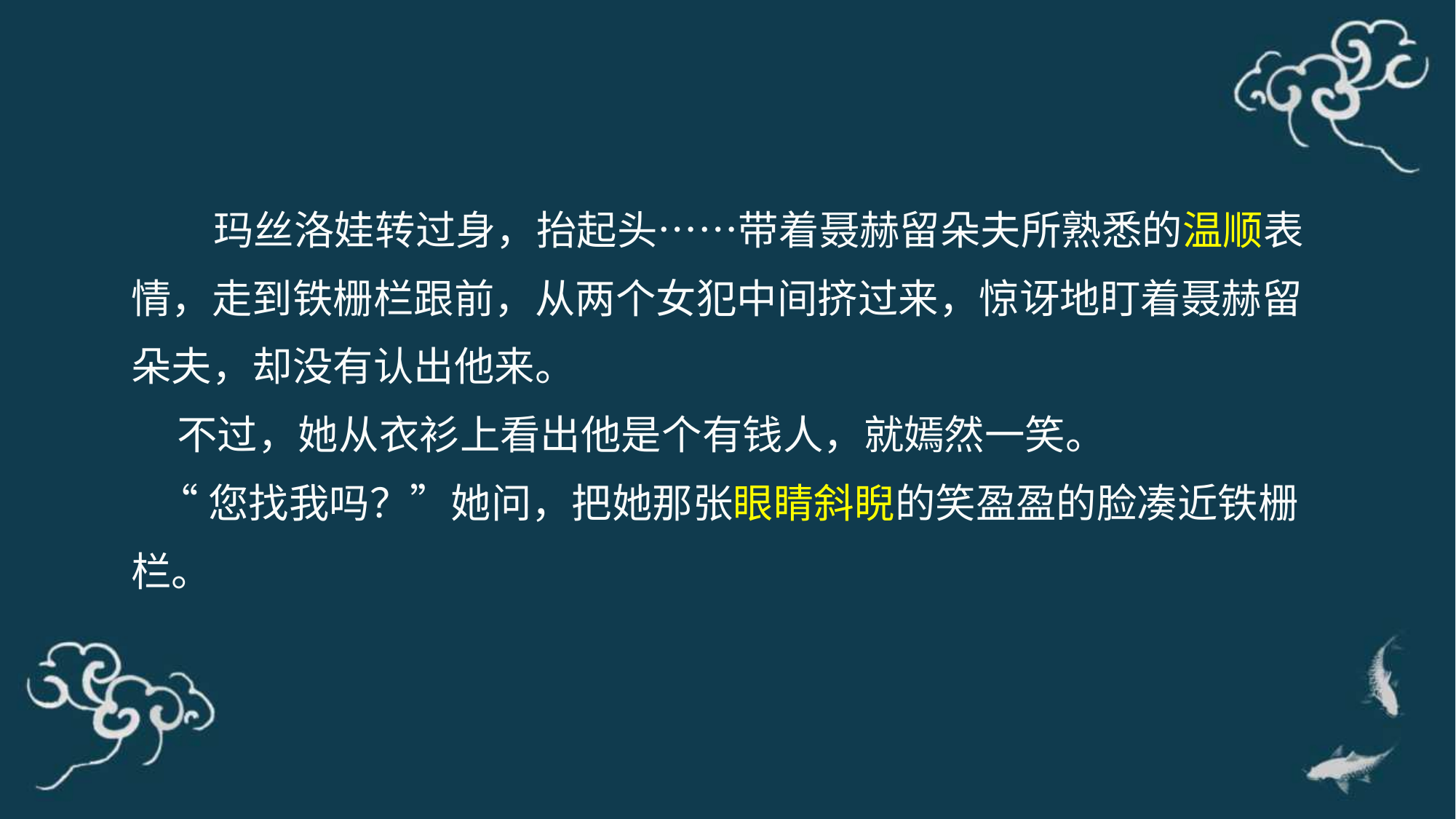

玛丝洛娃转过身，抬起头……带着聂赫留朵夫所熟悉的温顺表情，走到铁栅栏跟前，从两个女犯中间挤过来，惊讶地盯着聂赫留朵夫，却没有认出他来。
    不过，她从衣衫上看出他是个有钱人，就嫣然一笑。
   “您找我吗？”她问，把她那张眼睛斜睨的笑盈盈的脸凑近铁栅栏。